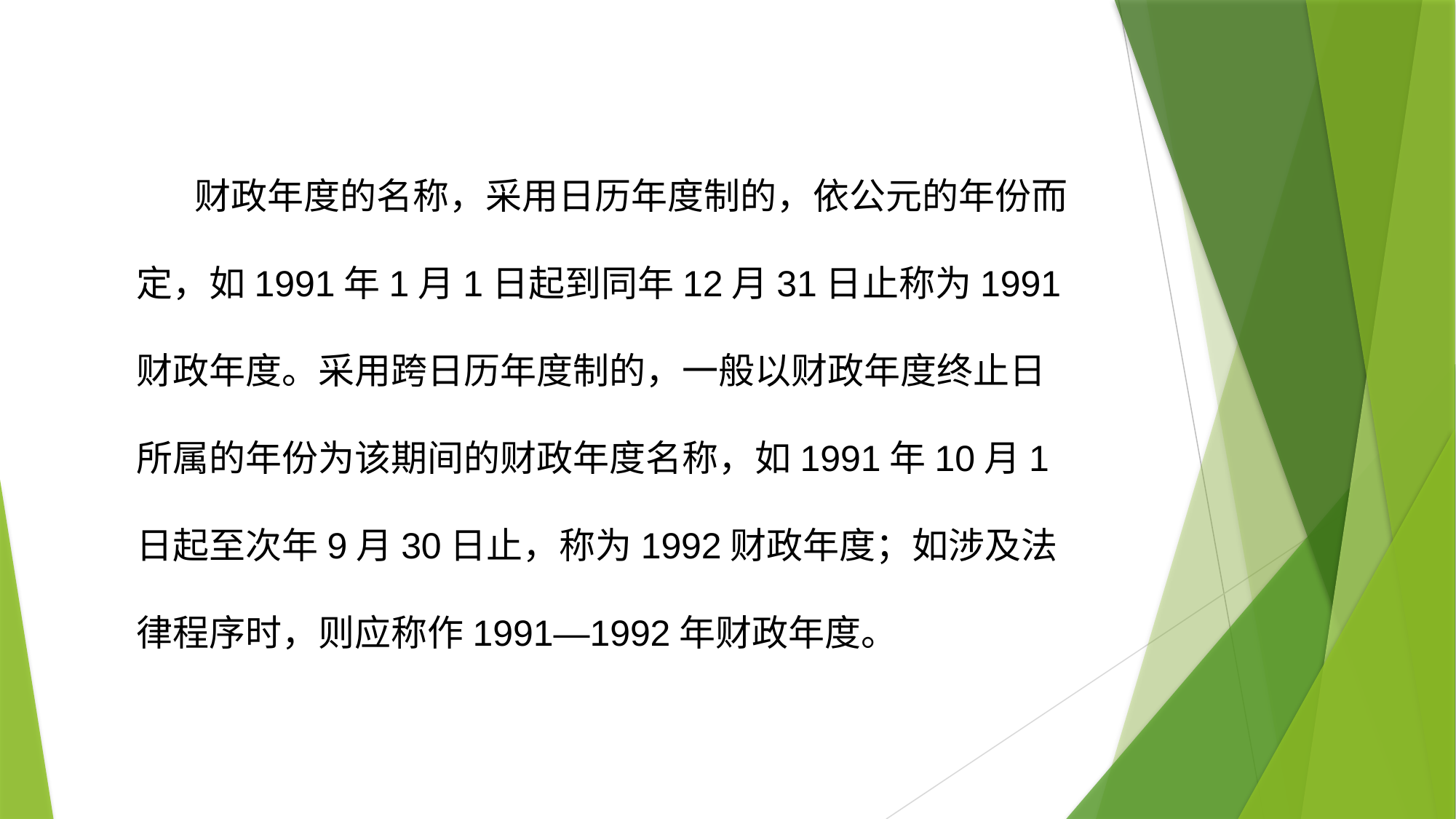

财政年度的名称，采用日历年度制的，依公元的年份而定，如1991年1月1日起到同年12月31日止称为1991财政年度。采用跨日历年度制的，一般以财政年度终止日所属的年份为该期间的财政年度名称，如1991年10月1日起至次年9月30日止，称为1992财政年度；如涉及法律程序时，则应称作1991—1992年财政年度。